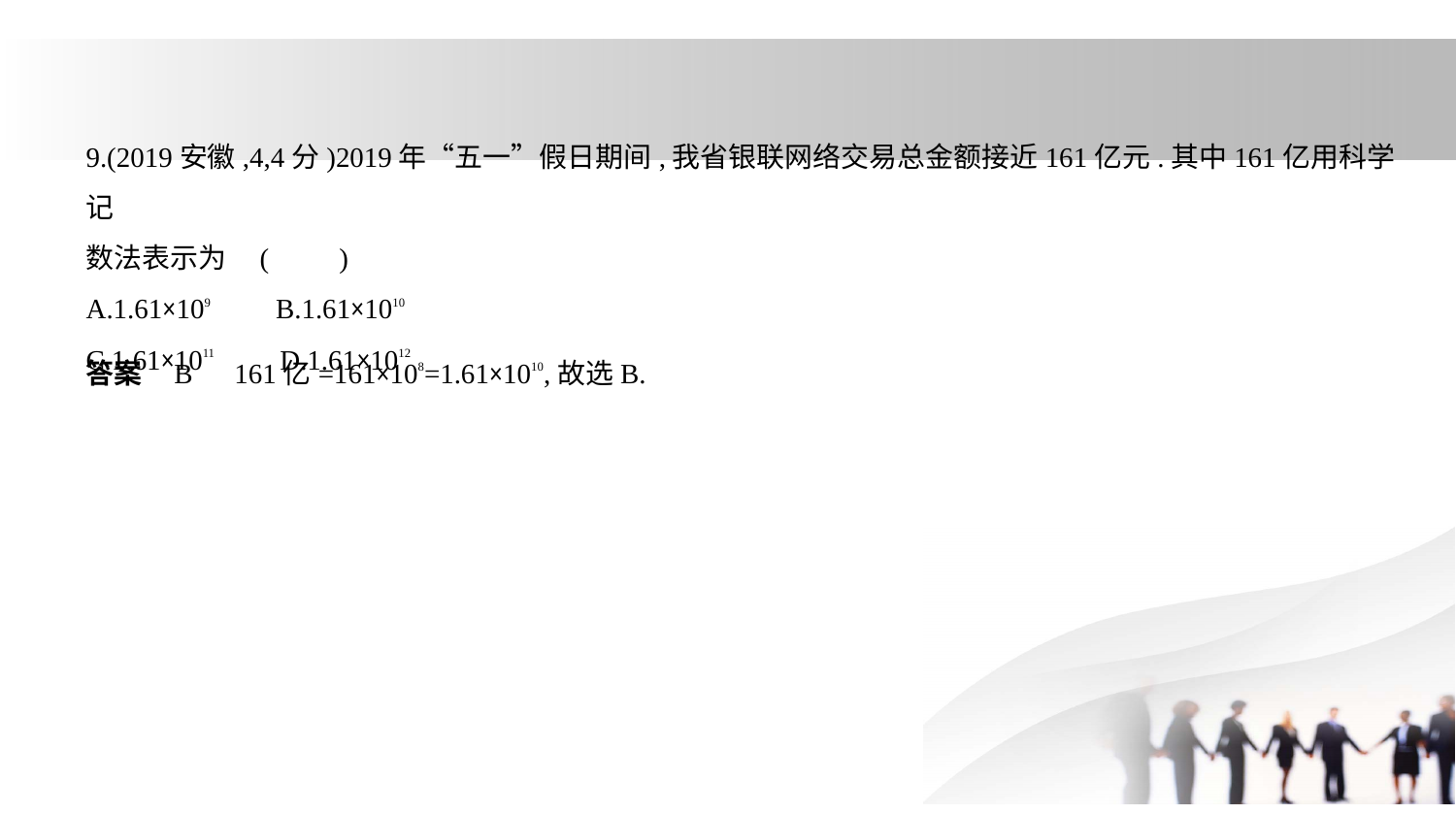

9.(2019安徽,4,4分)2019年“五一”假日期间,我省银联网络交易总金额接近161亿元.其中161亿用科学记
数法表示为 (　　)
A.1.61×109　    B.1.61×1010
C.1.61×1011　    D.1.61×1012
答案    B　161亿=161×108=1.61×1010,故选B.